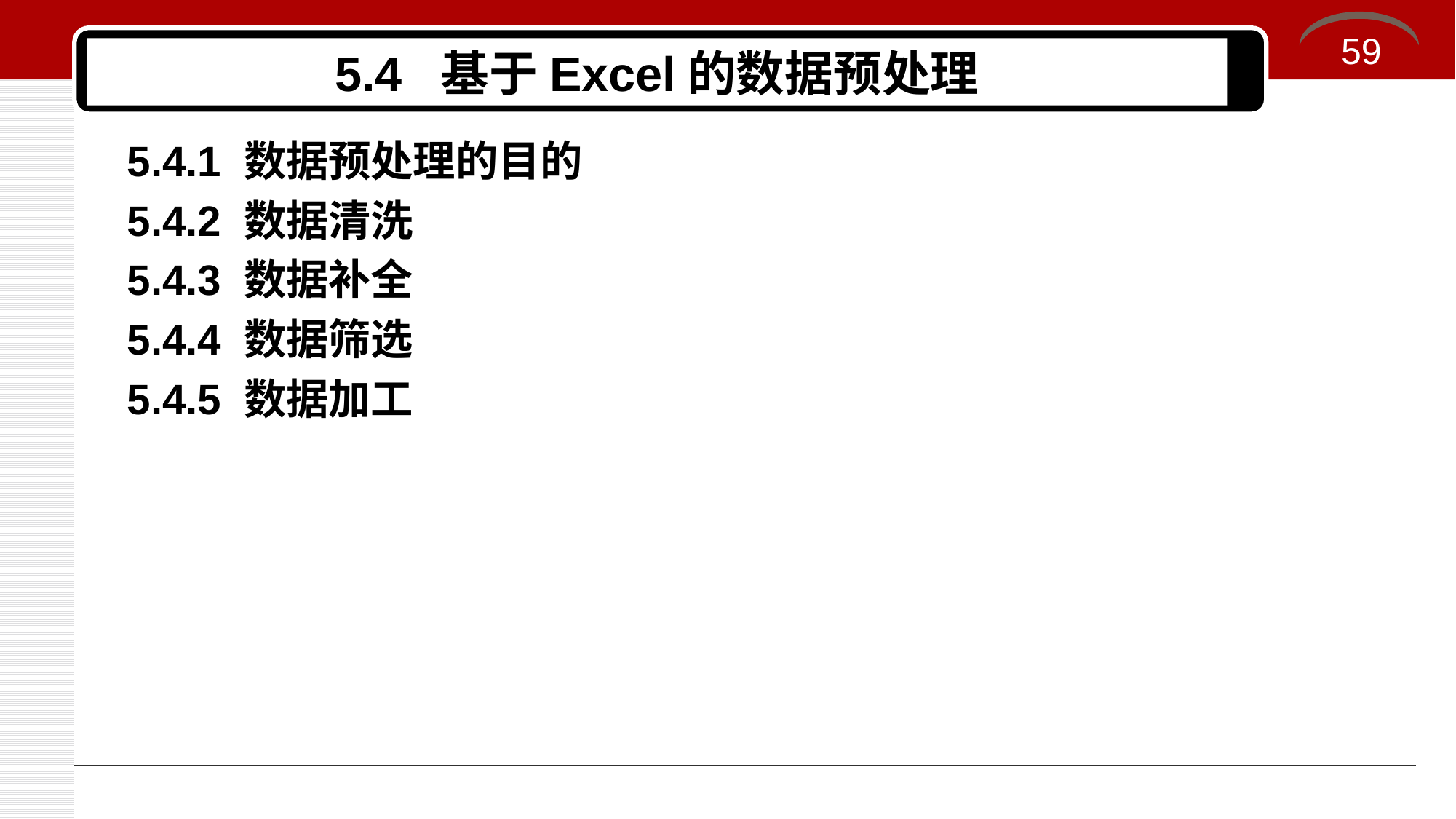

59
# 5.4  基于Excel的数据预处理
5.4.1 数据预处理的目的
5.4.2 数据清洗
5.4.3 数据补全
5.4.4 数据筛选
5.4.5 数据加工